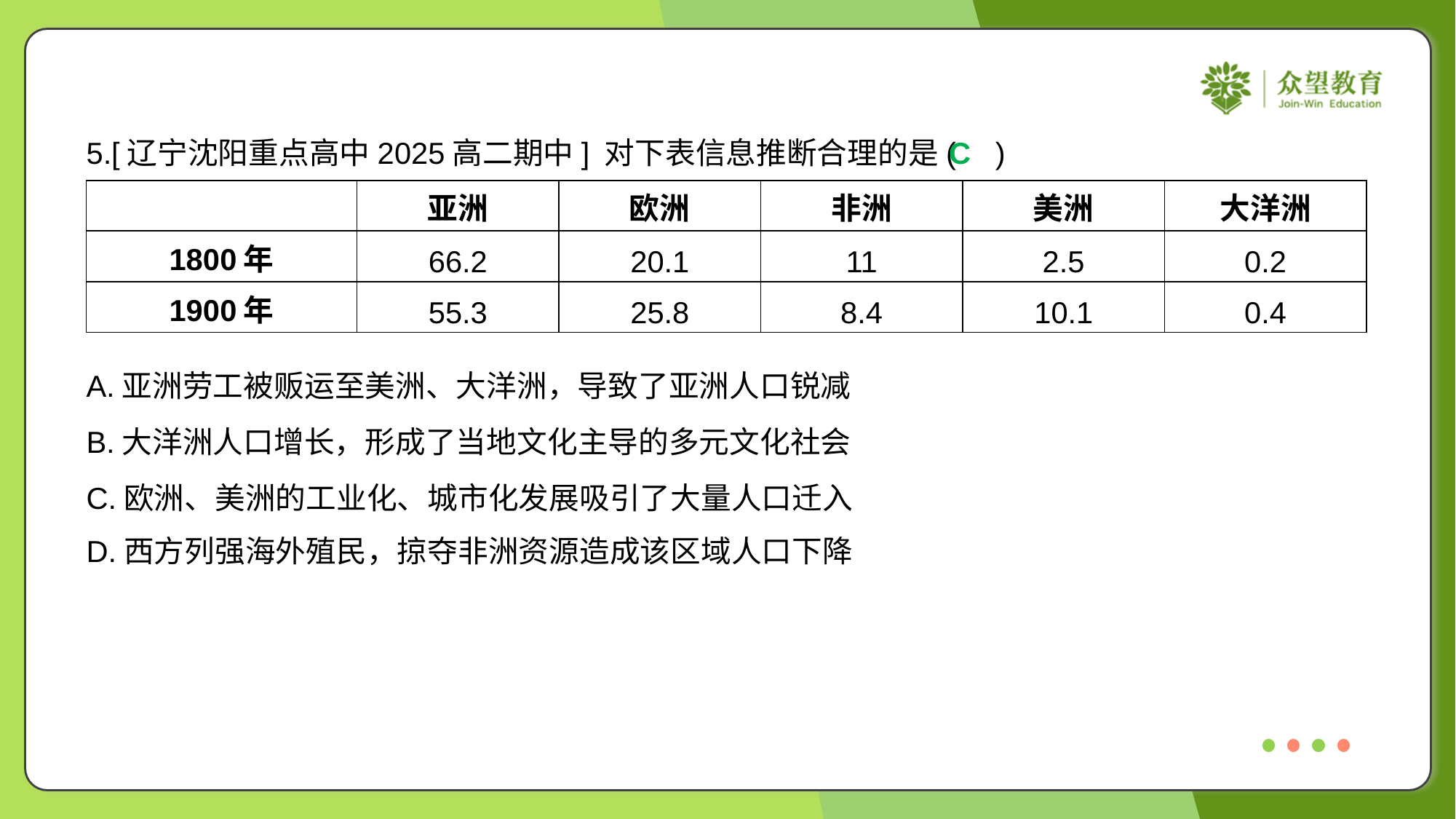

5.[辽宁沈阳重点高中2025高二期中] 对下表信息推断合理的是(     )
C
|  | 亚洲 | 欧洲 | 非洲 | 美洲 | 大洋洲 |
| --- | --- | --- | --- | --- | --- |
| 1800年 | 66.2 | 20.1 | 11 | 2.5 | 0.2 |
| 1900年 | 55.3 | 25.8 | 8.4 | 10.1 | 0.4 |
A.亚洲劳工被贩运至美洲、大洋洲，导致了亚洲人口锐减
B.大洋洲人口增长，形成了当地文化主导的多元文化社会
C.欧洲、美洲的工业化、城市化发展吸引了大量人口迁入
D.西方列强海外殖民，掠夺非洲资源造成该区域人口下降